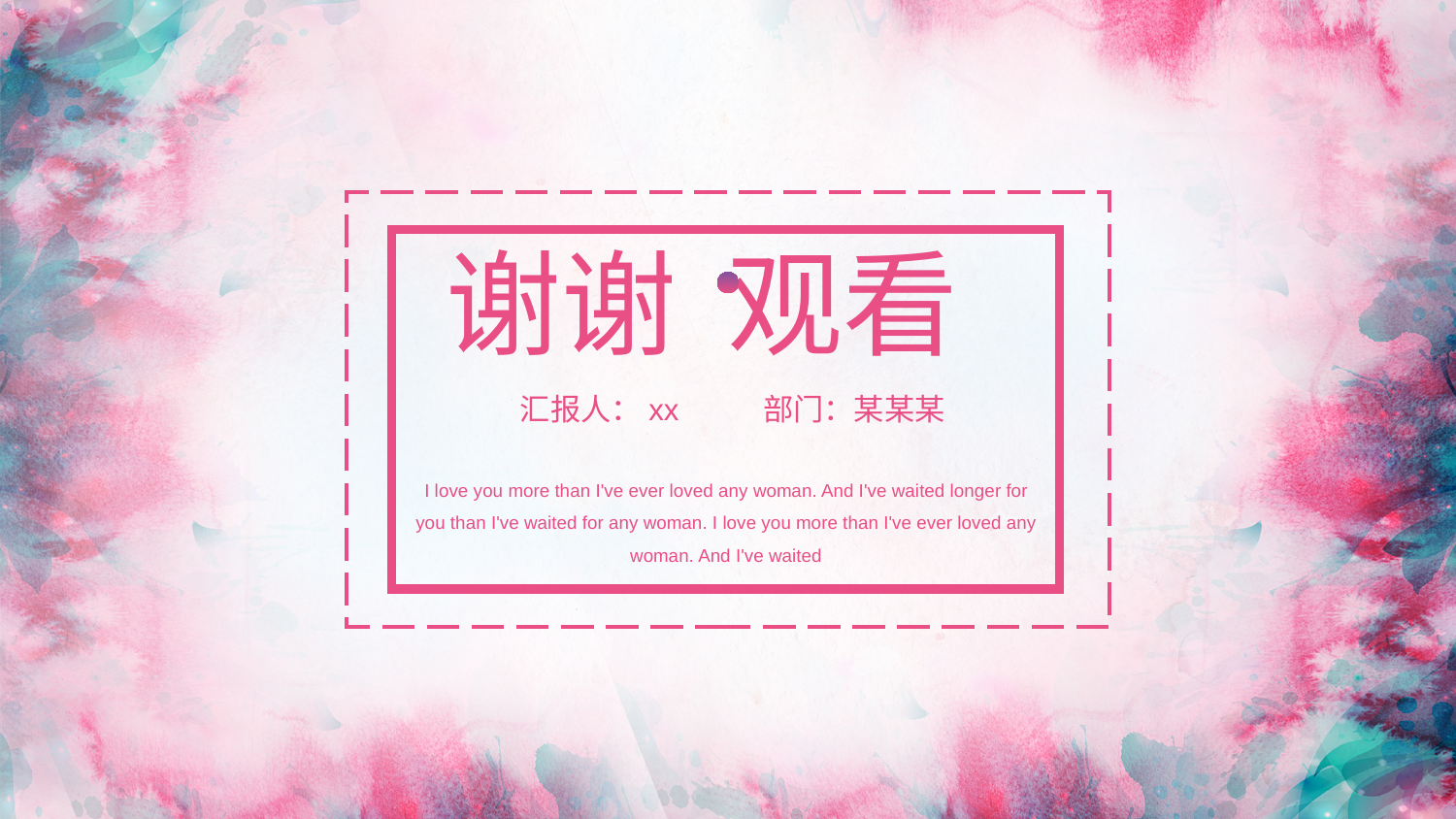

谢谢  观看

汇报人：xx
部门：某某某
I love you more than I've ever loved any woman. And I've waited longer for you than I've waited for any woman. I love you more than I've ever loved any woman. And I've waited